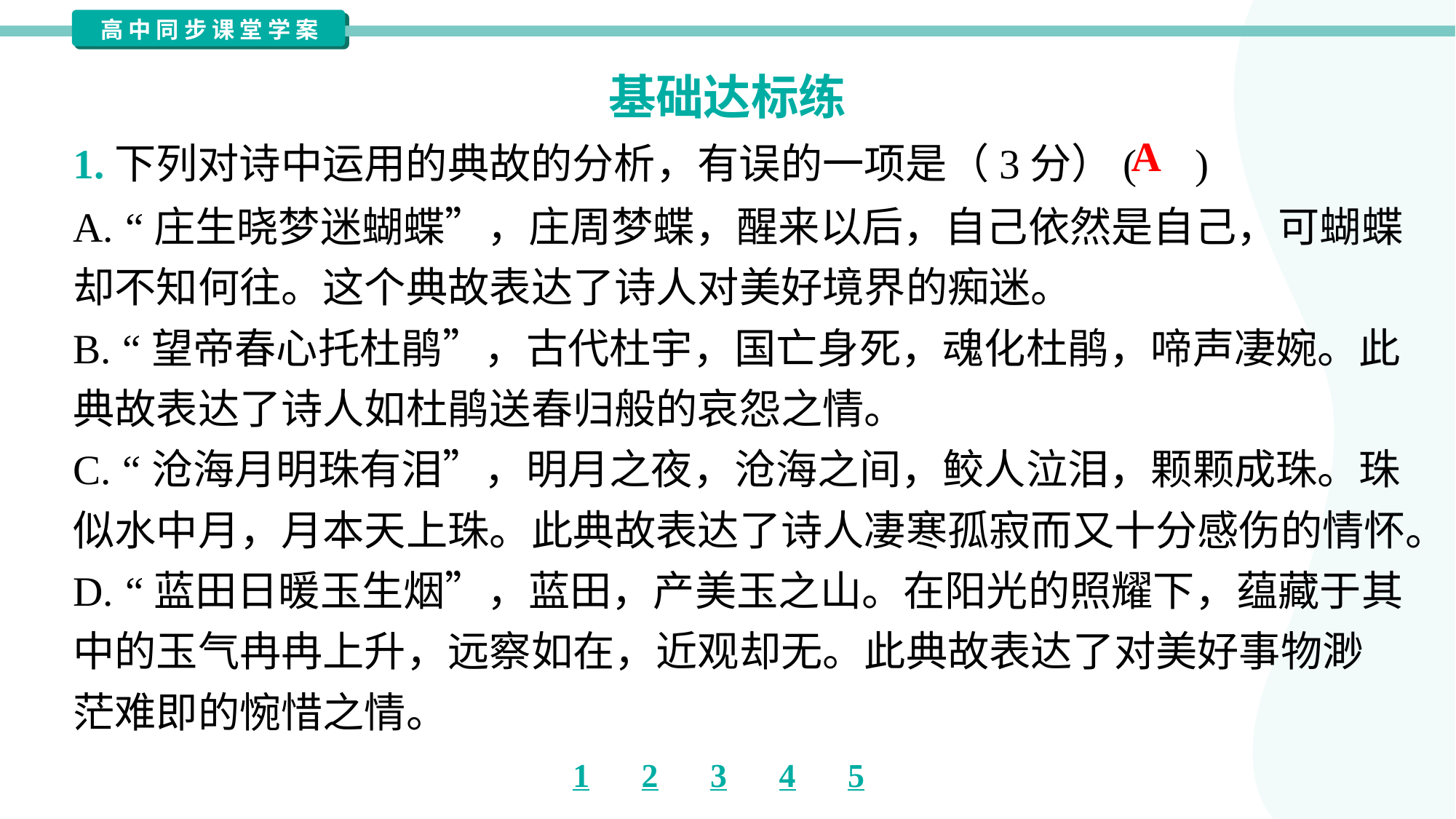

基础达标练
A
1.下列对诗中运用的典故的分析，有误的一项是（3分）(     )
A. “庄生晓梦迷蝴蝶”，庄周梦蝶，醒来以后，自己依然是自己，可蝴蝶
却不知何往。这个典故表达了诗人对美好境界的痴迷。
B. “望帝春心托杜鹃”，古代杜宇，国亡身死，魂化杜鹃，啼声凄婉。此
典故表达了诗人如杜鹃送春归般的哀怨之情。
C. “沧海月明珠有泪”，明月之夜，沧海之间，鲛人泣泪，颗颗成珠。珠
似水中月，月本天上珠。此典故表达了诗人凄寒孤寂而又十分感伤的情怀。
D. “蓝田日暖玉生烟”，蓝田，产美玉之山。在阳光的照耀下，蕴藏于其
中的玉气冉冉上升，远察如在，近观却无。此典故表达了对美好事物渺
茫难即的惋惜之情。